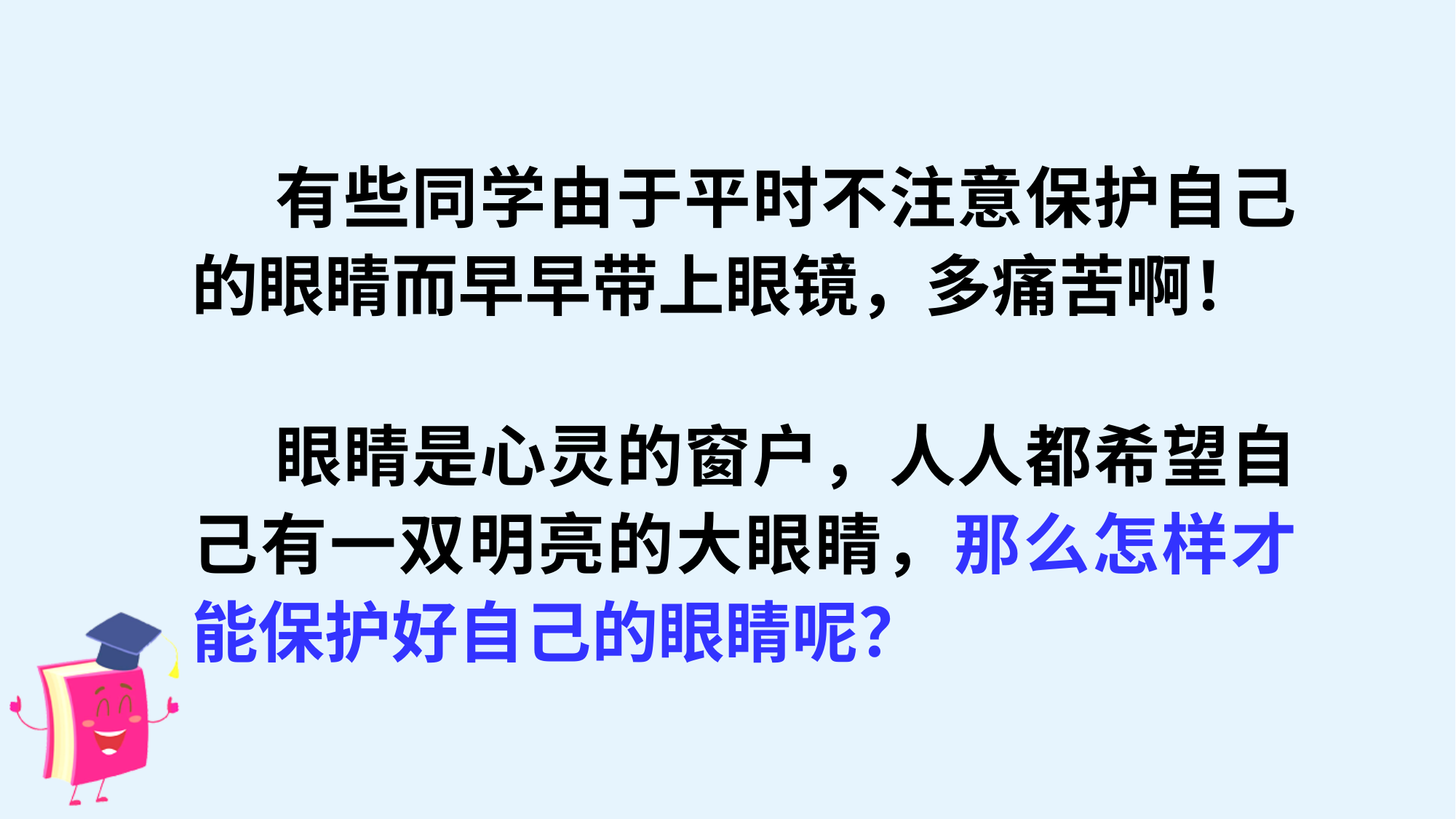

有些同学由于平时不注意保护自己的眼睛而早早带上眼镜，多痛苦啊！
    眼睛是心灵的窗户，人人都希望自己有一双明亮的大眼睛，那么怎样才能保护好自己的眼睛呢？